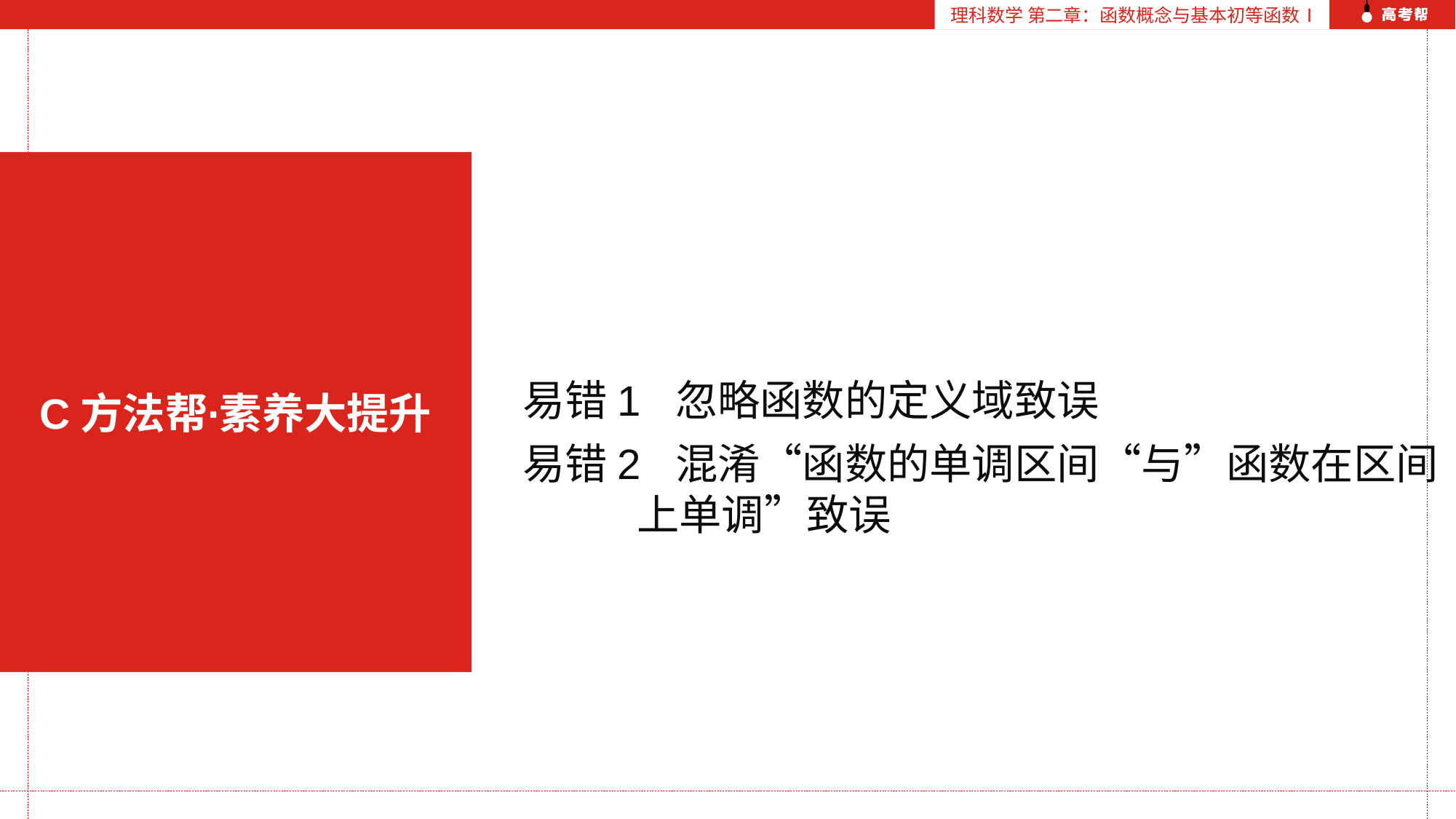

理科数学 第二章：函数概念与基本初等函数Ⅰ
C方法帮∙素养大提升
易错1  忽略函数的定义域致误
易错2  混淆“函数的单调区间“与”函数在区间
           上单调”致误